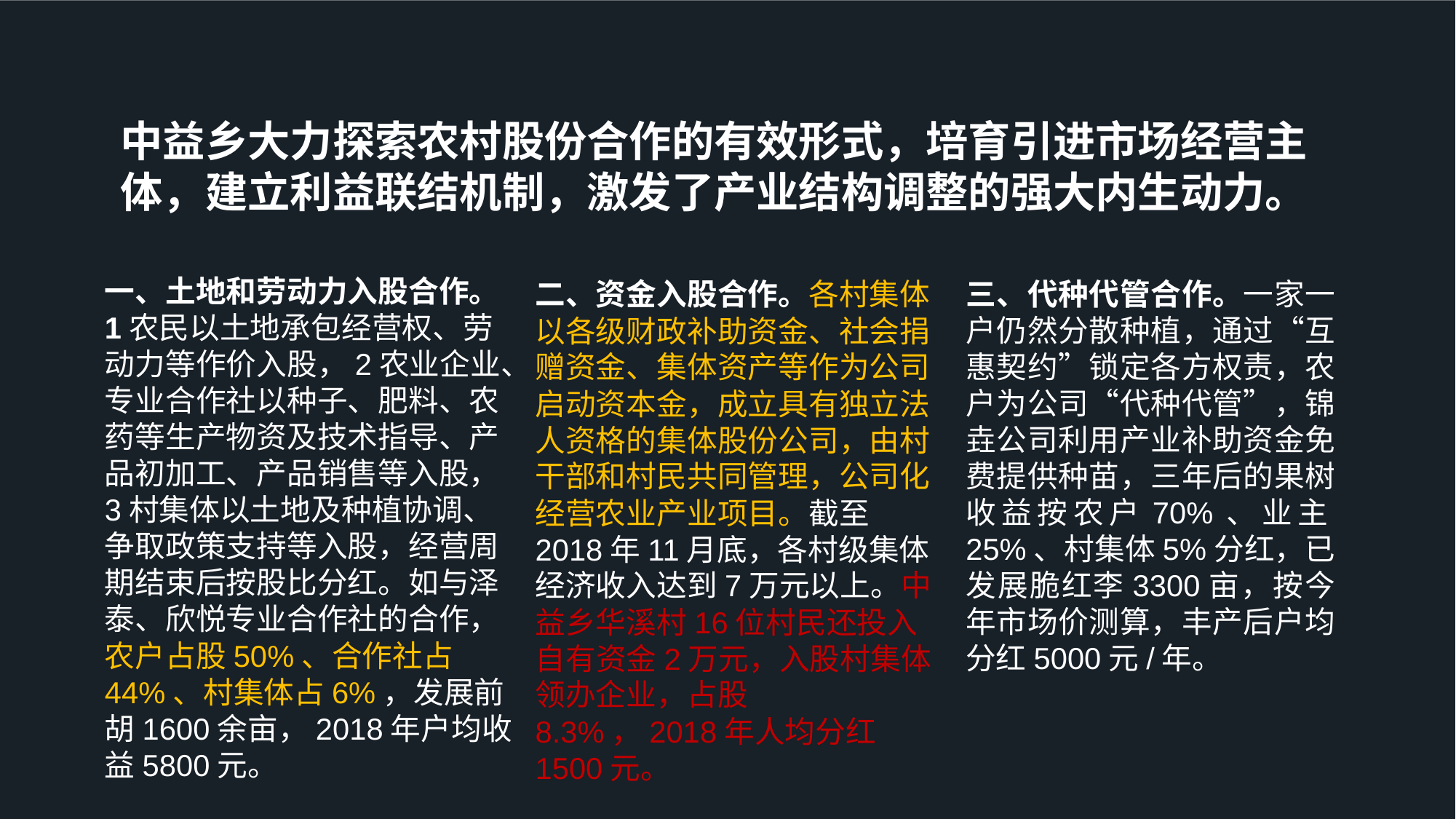

中益乡大力探索农村股份合作的有效形式，培育引进市场经营主体，建立利益联结机制，激发了产业结构调整的强大内生动力。
一、土地和劳动力入股合作。1农民以土地承包经营权、劳动力等作价入股，2农业企业、专业合作社以种子、肥料、农药等生产物资及技术指导、产品初加工、产品销售等入股，3村集体以土地及种植协调、争取政策支持等入股，经营周期结束后按股比分红。如与泽泰、欣悦专业合作社的合作，农户占股50%、合作社占44%、村集体占6%，发展前胡1600余亩，2018年户均收益5800元。
三、代种代管合作。一家一户仍然分散种植，通过“互惠契约”锁定各方权责，农户为公司“代种代管”，锦垚公司利用产业补助资金免费提供种苗，三年后的果树收益按农户70%、业主25%、村集体5%分红，已发展脆红李3300亩，按今年市场价测算，丰产后户均分红5000元/年。
二、资金入股合作。各村集体以各级财政补助资金、社会捐赠资金、集体资产等作为公司启动资本金，成立具有独立法人资格的集体股份公司，由村干部和村民共同管理，公司化经营农业产业项目。截至2018年11月底，各村级集体经济收入达到7万元以上。中益乡华溪村16位村民还投入自有资金2万元，入股村集体领办企业，占股8.3%，2018年人均分红1500元。